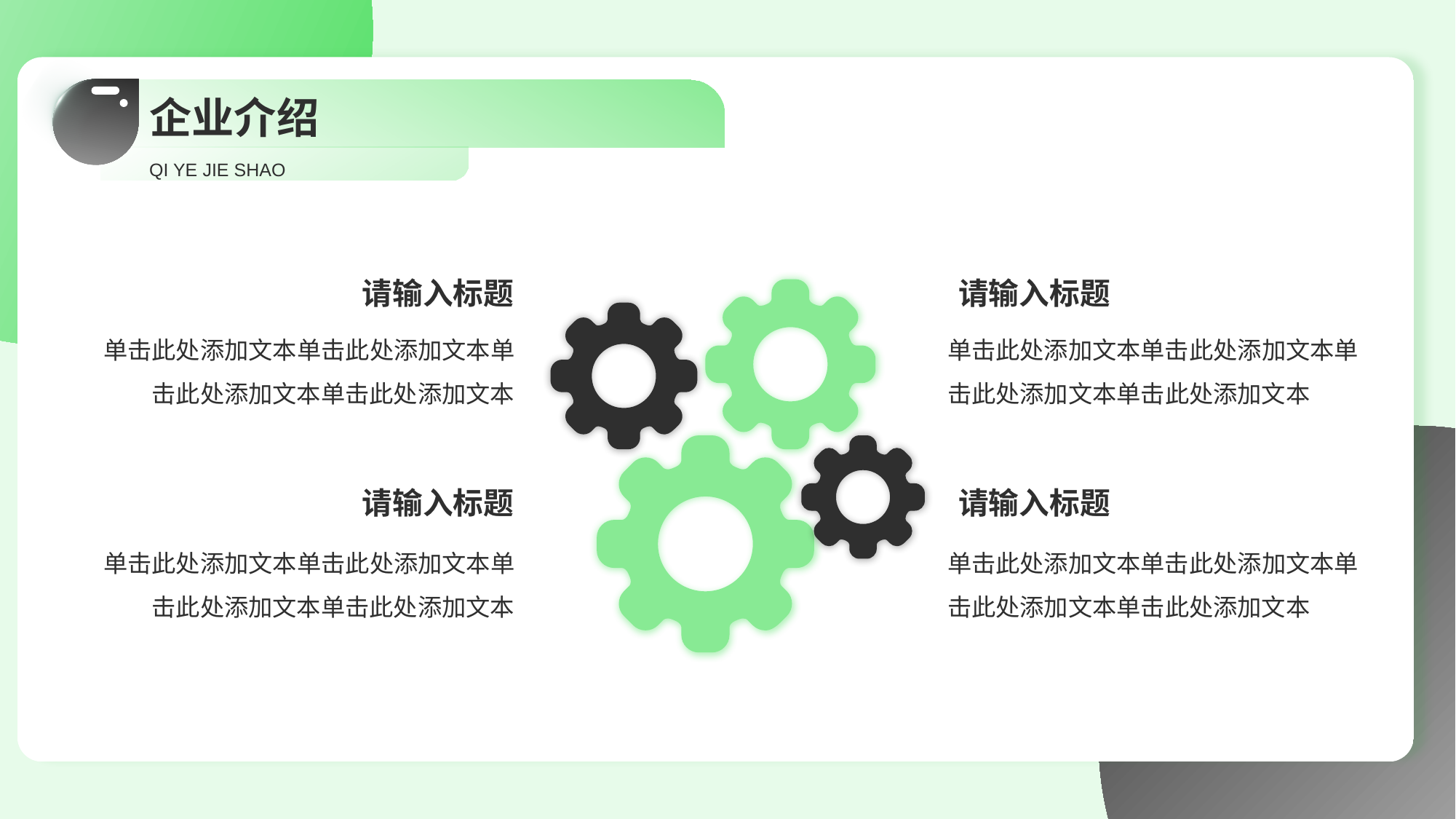

# 企业介绍
QI YE JIE SHAO
请输入标题
请输入标题

单击此处添加文本单击此处添加文本单击此处添加文本单击此处添加文本
单击此处添加文本单击此处添加文本单击此处添加文本单击此处添加文本

请输入标题
请输入标题
单击此处添加文本单击此处添加文本单击此处添加文本单击此处添加文本
单击此处添加文本单击此处添加文本单击此处添加文本单击此处添加文本